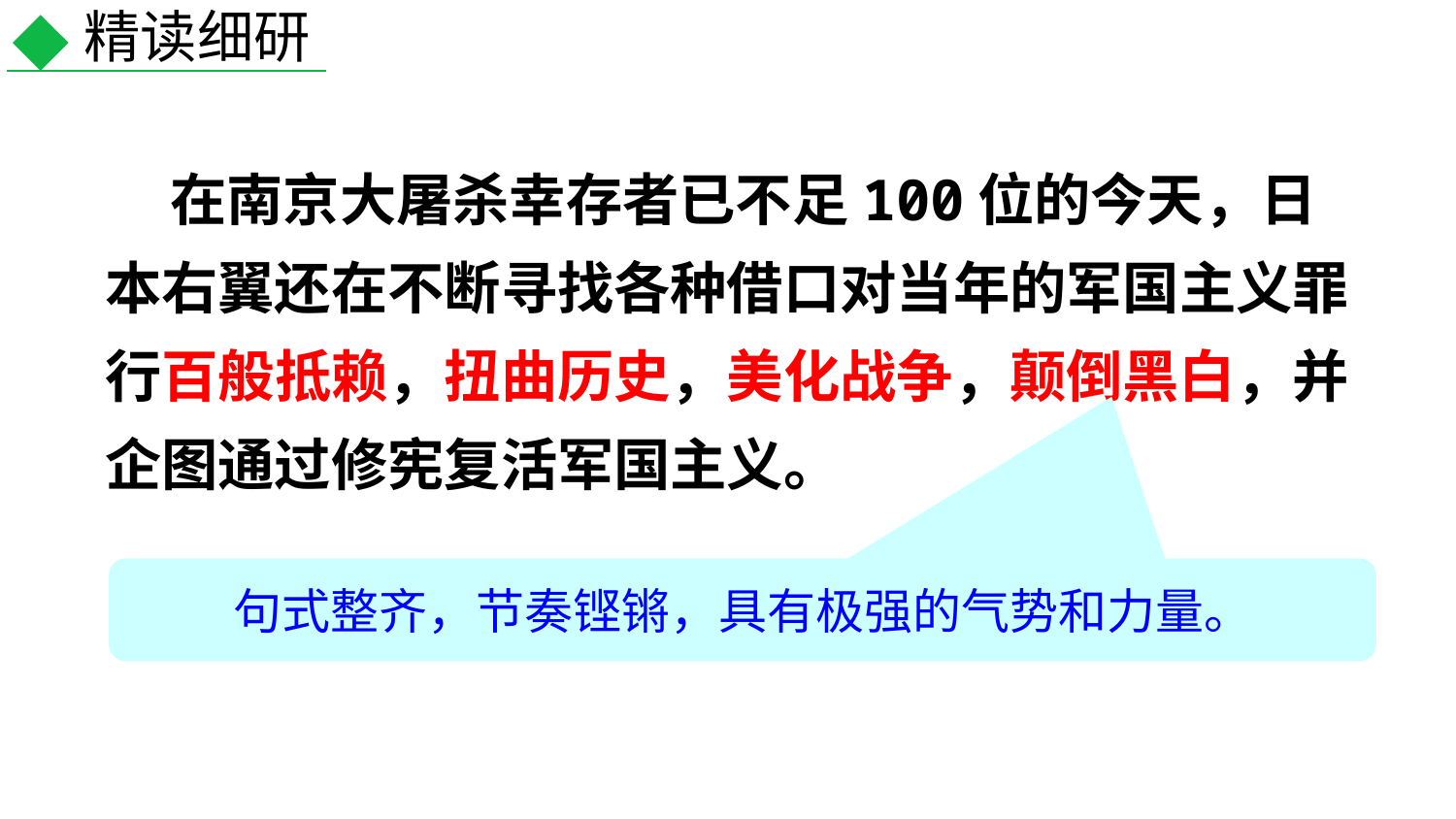

精读细研

    在南京大屠杀幸存者已不足100位的今天，日本右翼还在不断寻找各种借口对当年的军国主义罪行百般抵赖，扭曲历史，美化战争，颠倒黑白，并企图通过修宪复活军国主义。
句式整齐，节奏铿锵，具有极强的气势和力量。